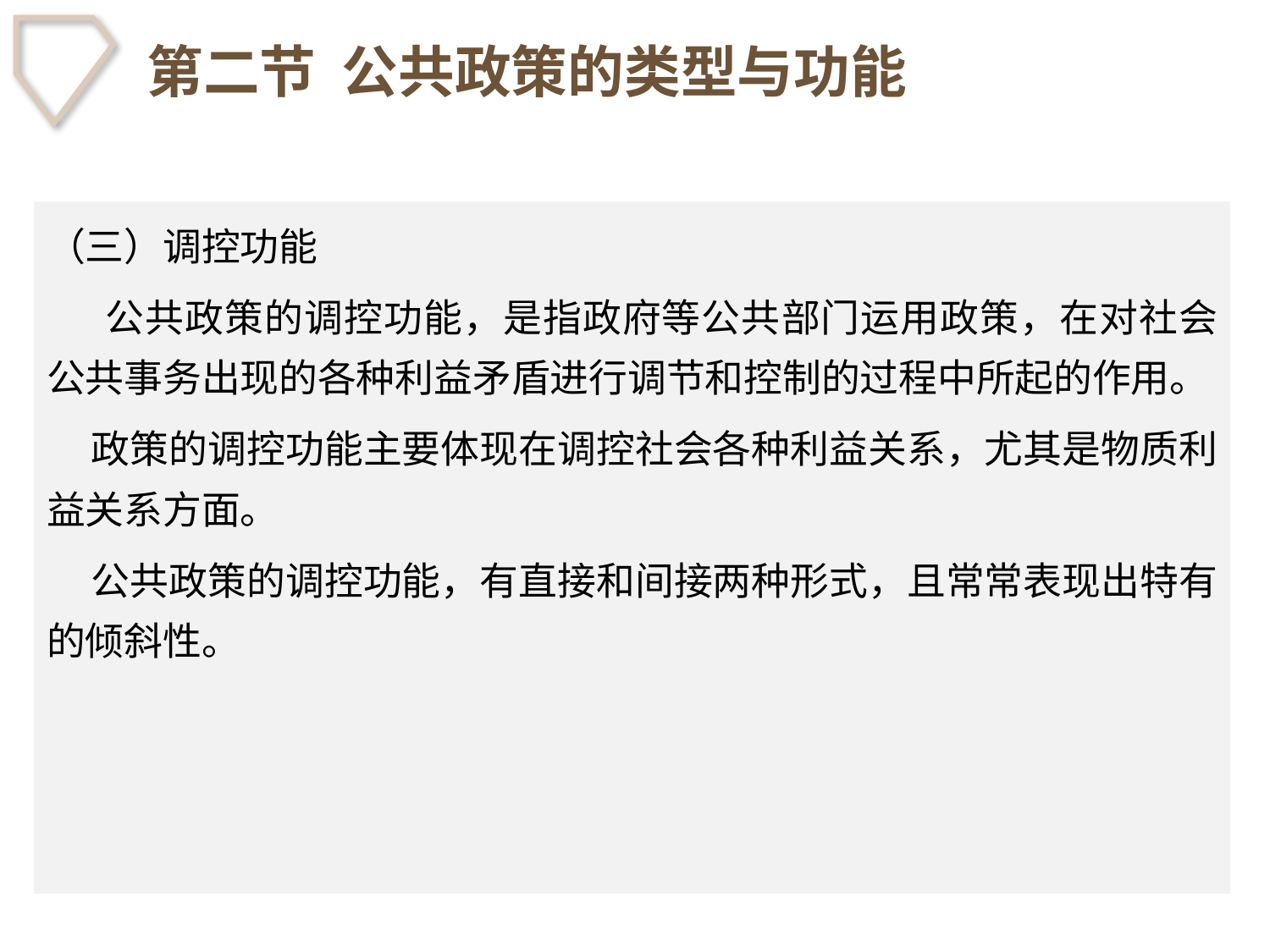

# 第二节  公共政策的类型与功能
（三）调控功能
　  公共政策的调控功能，是指政府等公共部门运用政策，在对社会公共事务出现的各种利益矛盾进行调节和控制的过程中所起的作用。
    政策的调控功能主要体现在调控社会各种利益关系，尤其是物质利益关系方面。
    公共政策的调控功能，有直接和间接两种形式，且常常表现出特有的倾斜性。